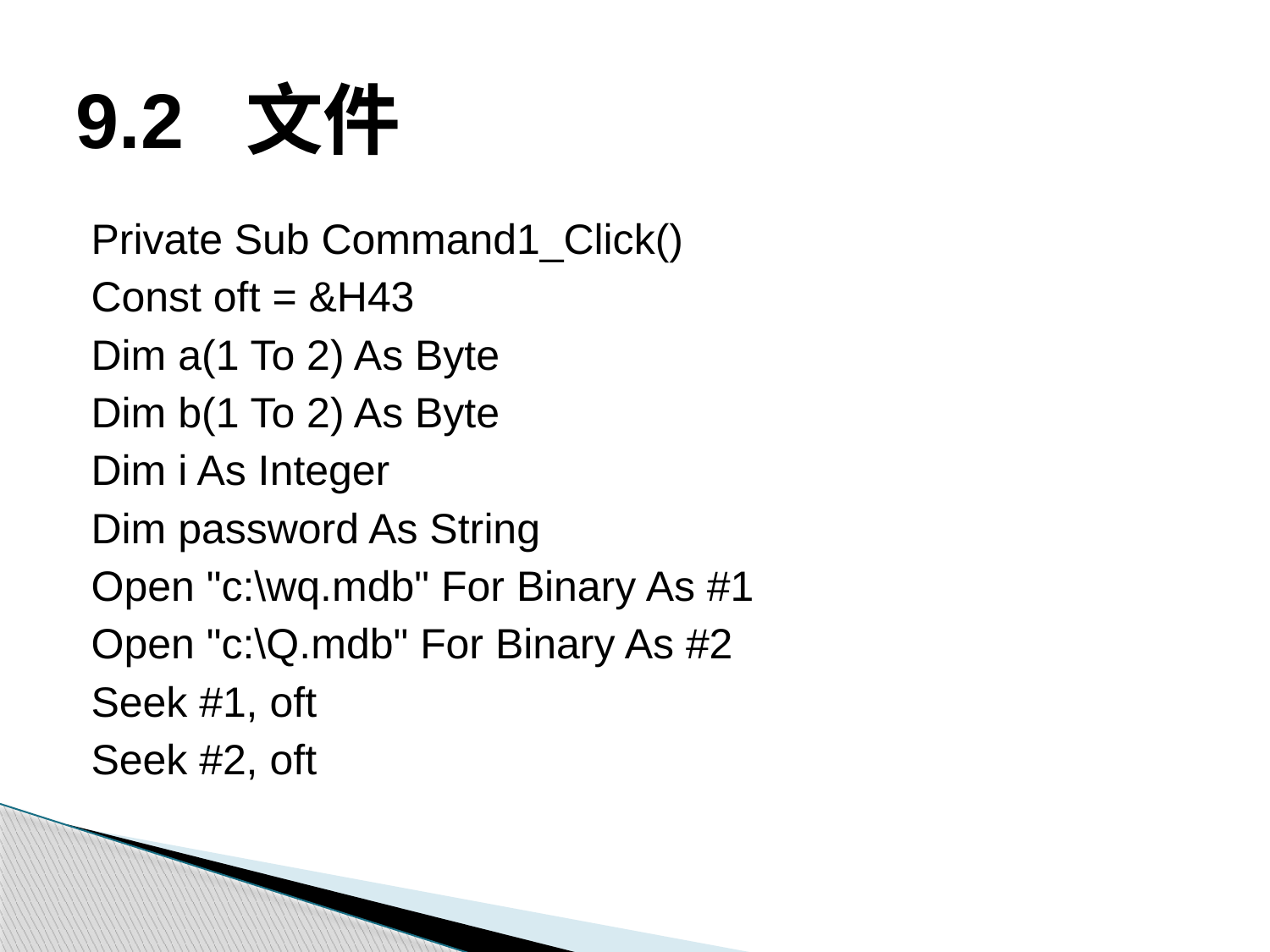

# 9.2  文件
Private Sub Command1_Click()
Const oft = &H43
Dim a(1 To 2) As Byte
Dim b(1 To 2) As Byte
Dim i As Integer
Dim password As String
Open "c:\wq.mdb" For Binary As #1
Open "c:\Q.mdb" For Binary As #2
Seek #1, oft
Seek #2, oft